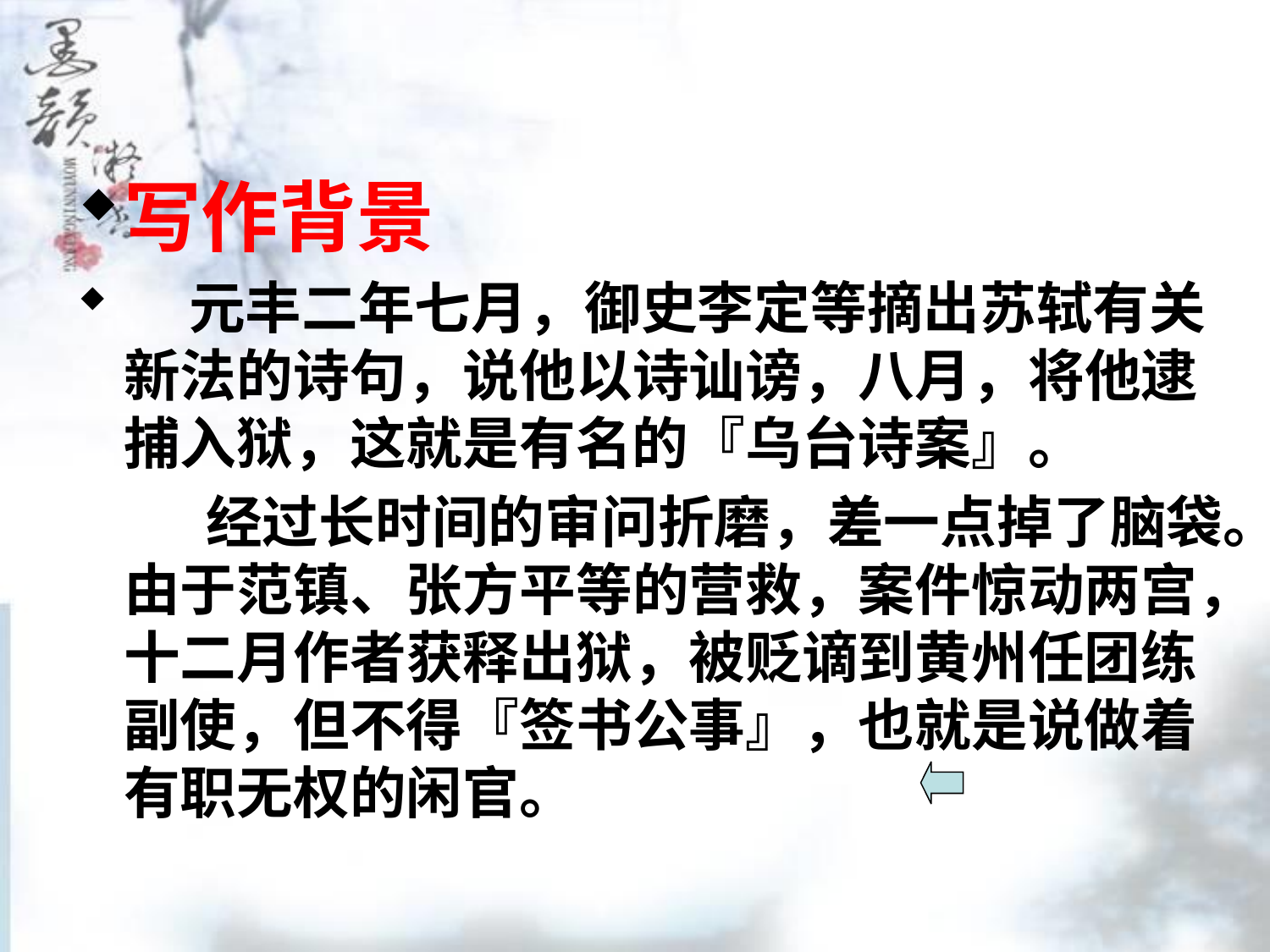

写作背景
    元丰二年七月，御史李定等摘出苏轼有关新法的诗句，说他以诗讪谤，八月，将他逮捕入狱，这就是有名的『乌台诗案』。
         经过长时间的审问折磨，差一点掉了脑袋。由于范镇、张方平等的营救，案件惊动两宫，十二月作者获释出狱，被贬谪到黄州任团练副使，但不得『签书公事』，也就是说做着有职无权的闲官。